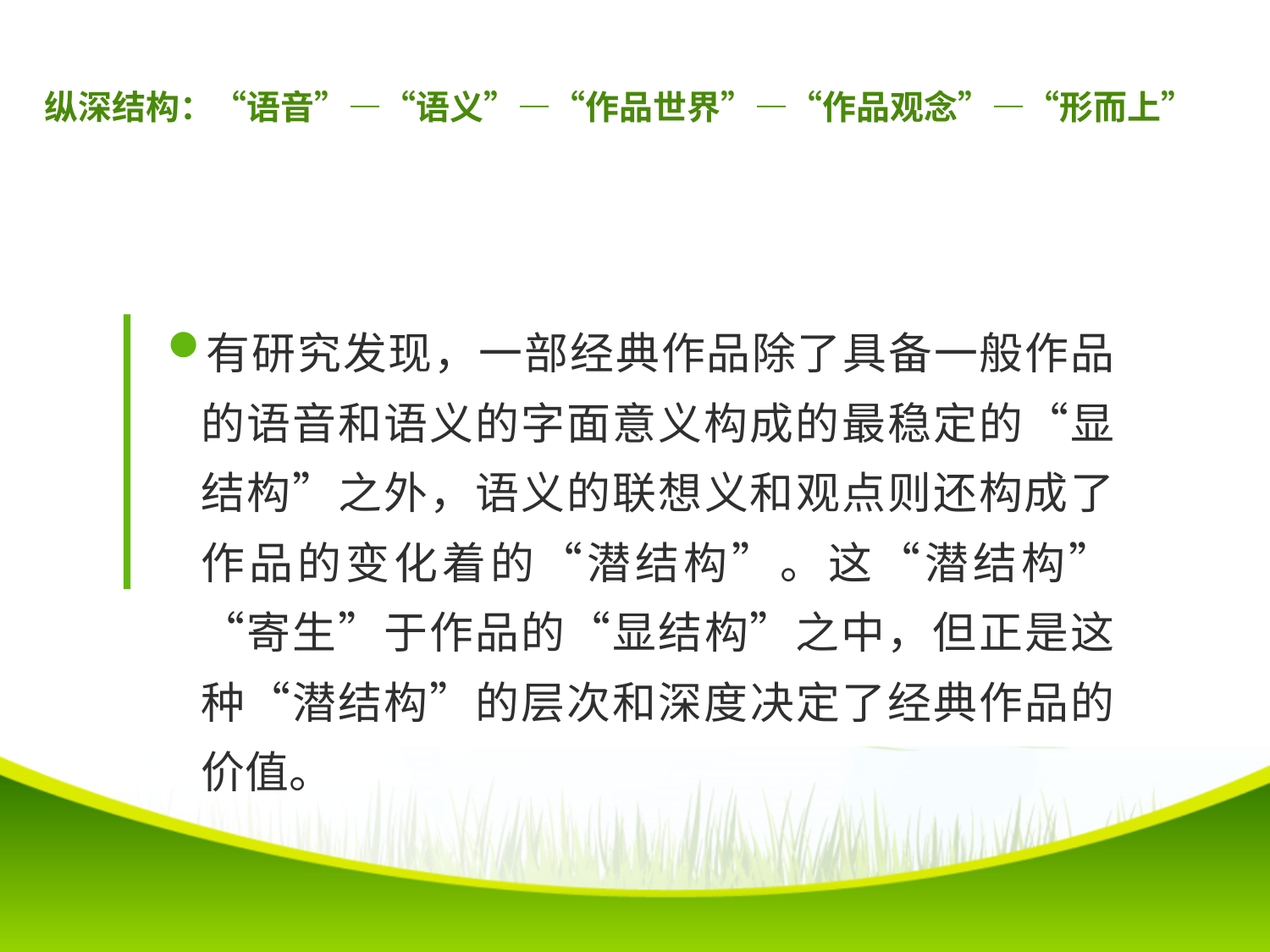

# 纵深结构：“语音”—“语义”—“作品世界”—“作品观念”—“形而上”

有研究发现，一部经典作品除了具备一般作品的语音和语义的字面意义构成的最稳定的“显结构”之外，语义的联想义和观点则还构成了作品的变化着的“潜结构”。这“潜结构”“寄生”于作品的“显结构”之中，但正是这种“潜结构”的层次和深度决定了经典作品的价值。